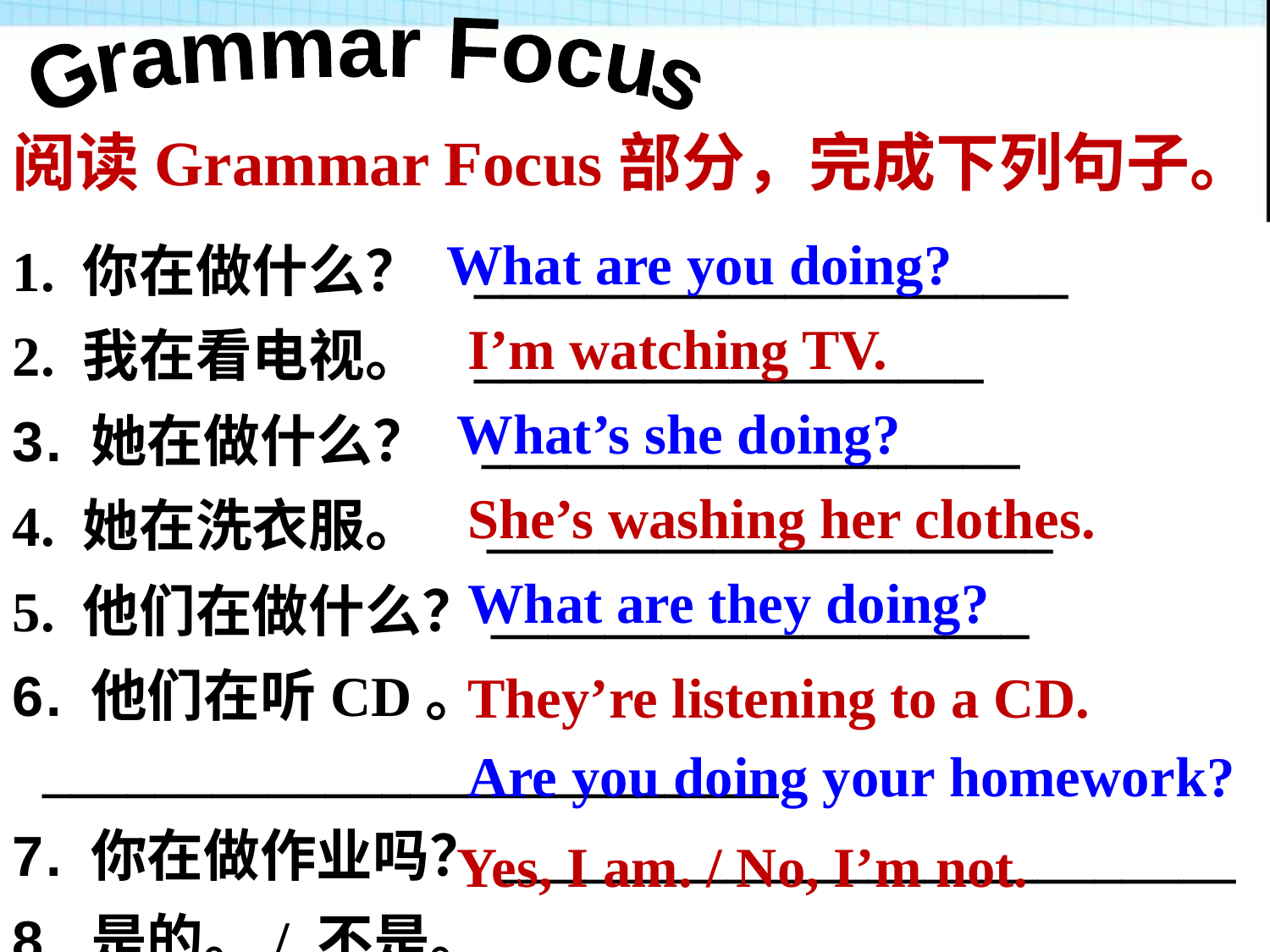

Grammar Focus
阅读Grammar Focus部分，完成下列句子。
1. 你在做什么？   _____________________
2. 我在看电视。   __________________
 她在做什么？   ___________________
4. 她在洗衣服。    ____________________
5. 他们在做什么？___________________
 他们在听CD。  __________________________
 你在做作业吗？__________________________
 是的。/ 不是。 __________________________
What are you doing?
I’m watching TV.
What’s she doing?
She’s washing her clothes.
What are they doing?
They’re listening to a CD.
Are you doing your homework?
Yes, I am. / No, I’m not.